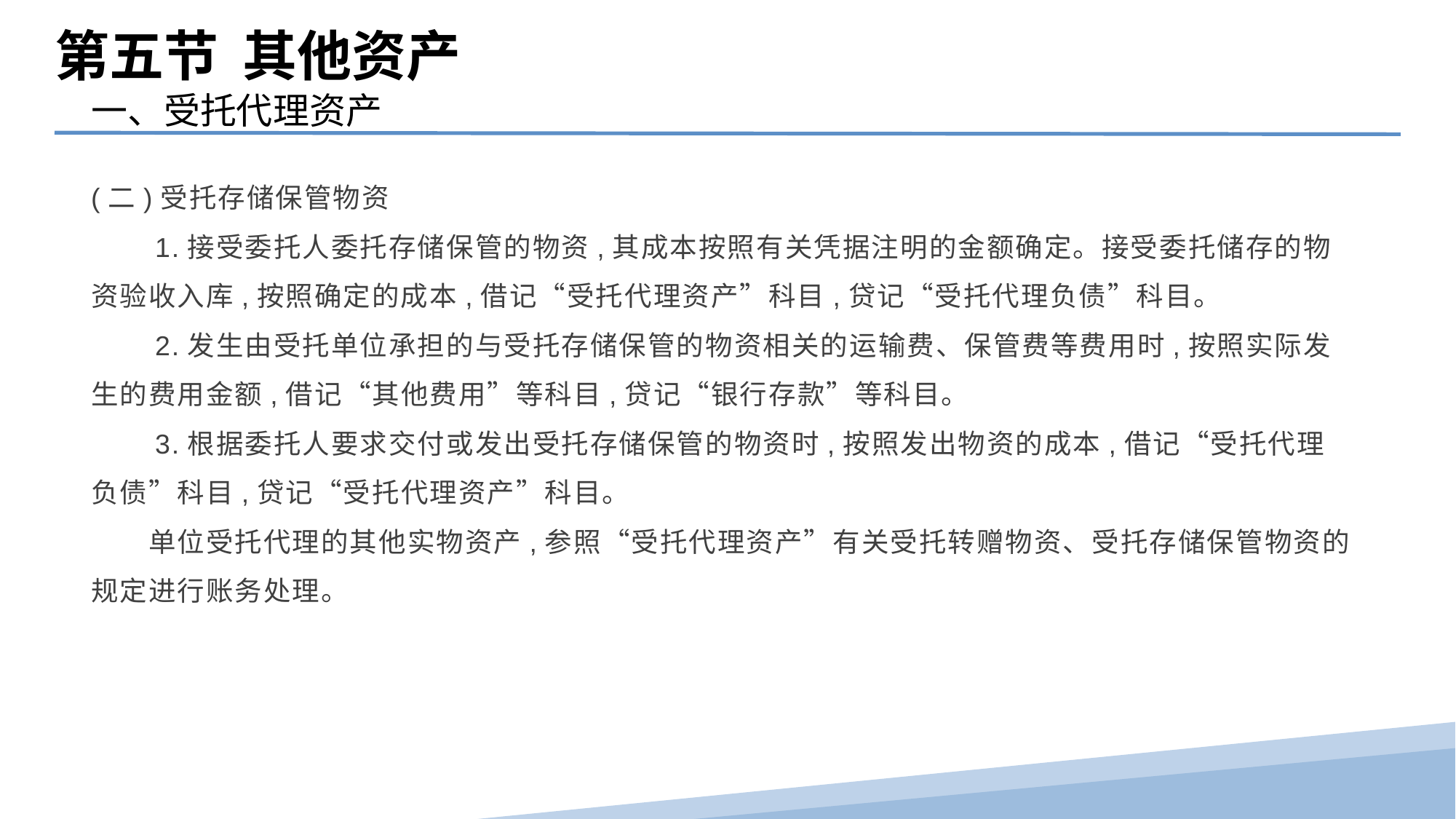

第五节  其他资产
一、受托代理资产
(二)受托存储保管物资
　　1.接受委托人委托存储保管的物资,其成本按照有关凭据注明的金额确定。接受委托储存的物资验收入库,按照确定的成本,借记“受托代理资产”科目,贷记“受托代理负债”科目。
　　2.发生由受托单位承担的与受托存储保管的物资相关的运输费、保管费等费用时,按照实际发生的费用金额,借记“其他费用”等科目,贷记“银行存款”等科目。
　　3.根据委托人要求交付或发出受托存储保管的物资时,按照发出物资的成本,借记“受托代理负债”科目,贷记“受托代理资产”科目。
　　单位受托代理的其他实物资产,参照“受托代理资产”有关受托转赠物资、受托存储保管物资的规定进行账务处理。